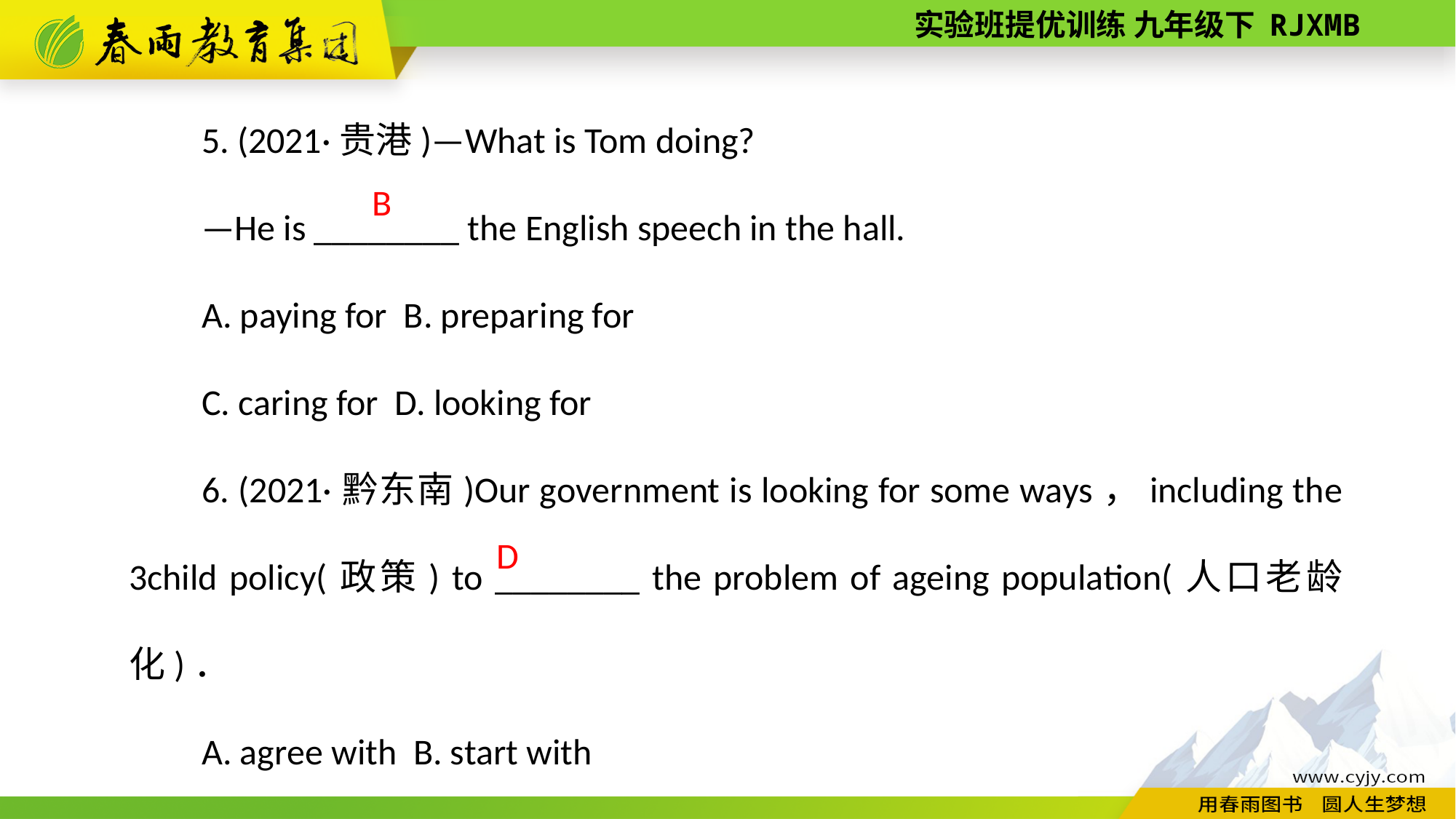

5. (2021·贵港)—What is Tom doing?
—He is ________ the English speech in the hall.
A. paying for  B. preparing for
C. caring for  D. looking for
6. (2021·黔东南)Our government is looking for some ways，including the 3­child policy(政策) to ________ the problem of ageing population(人口老龄化)．
A. agree with  B. start with
C. compare with  D. deal with
B
D